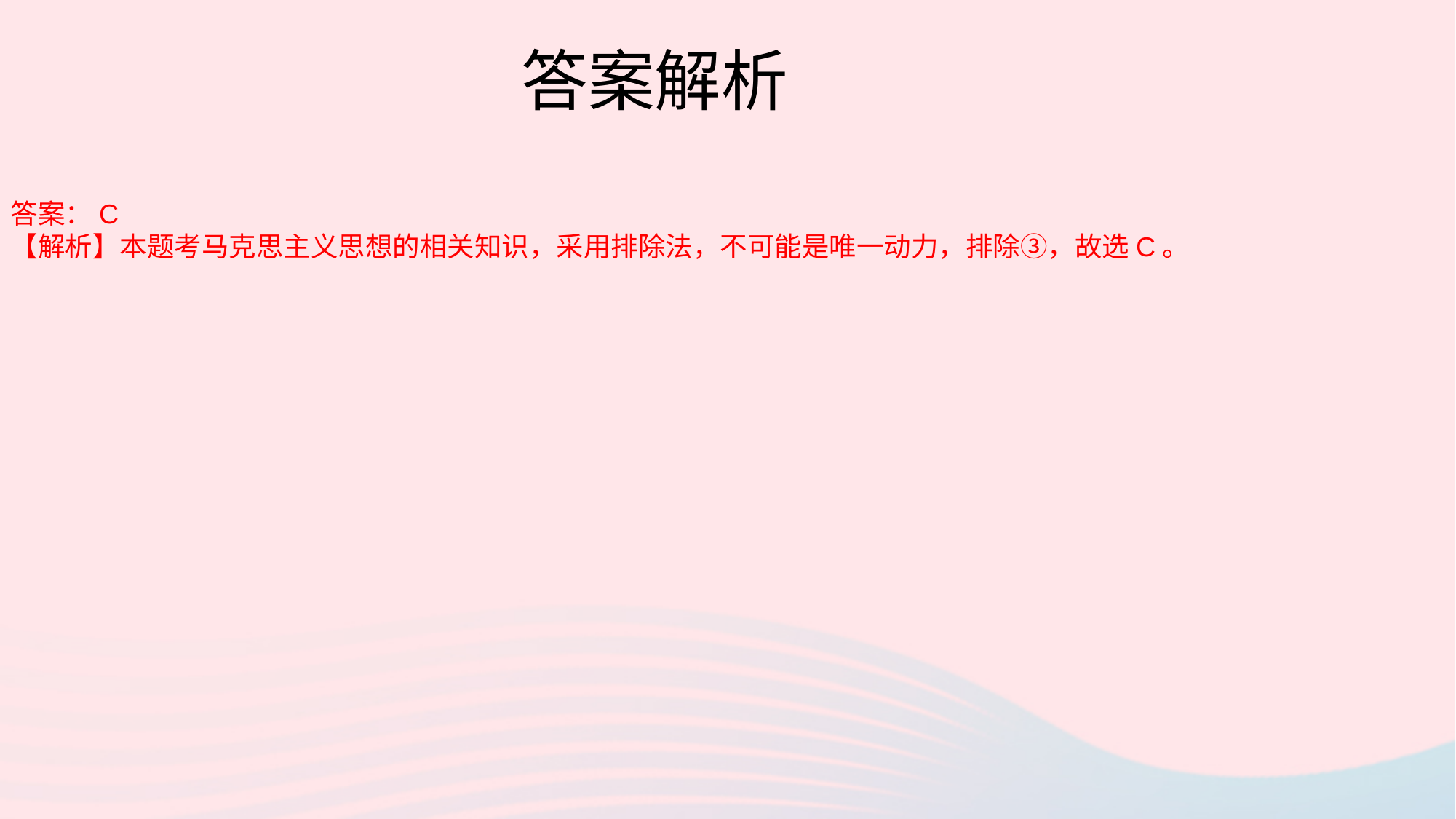

答案解析
答案：C
【解析】本题考马克思主义思想的相关知识，采用排除法，不可能是唯一动力，排除③，故选C。